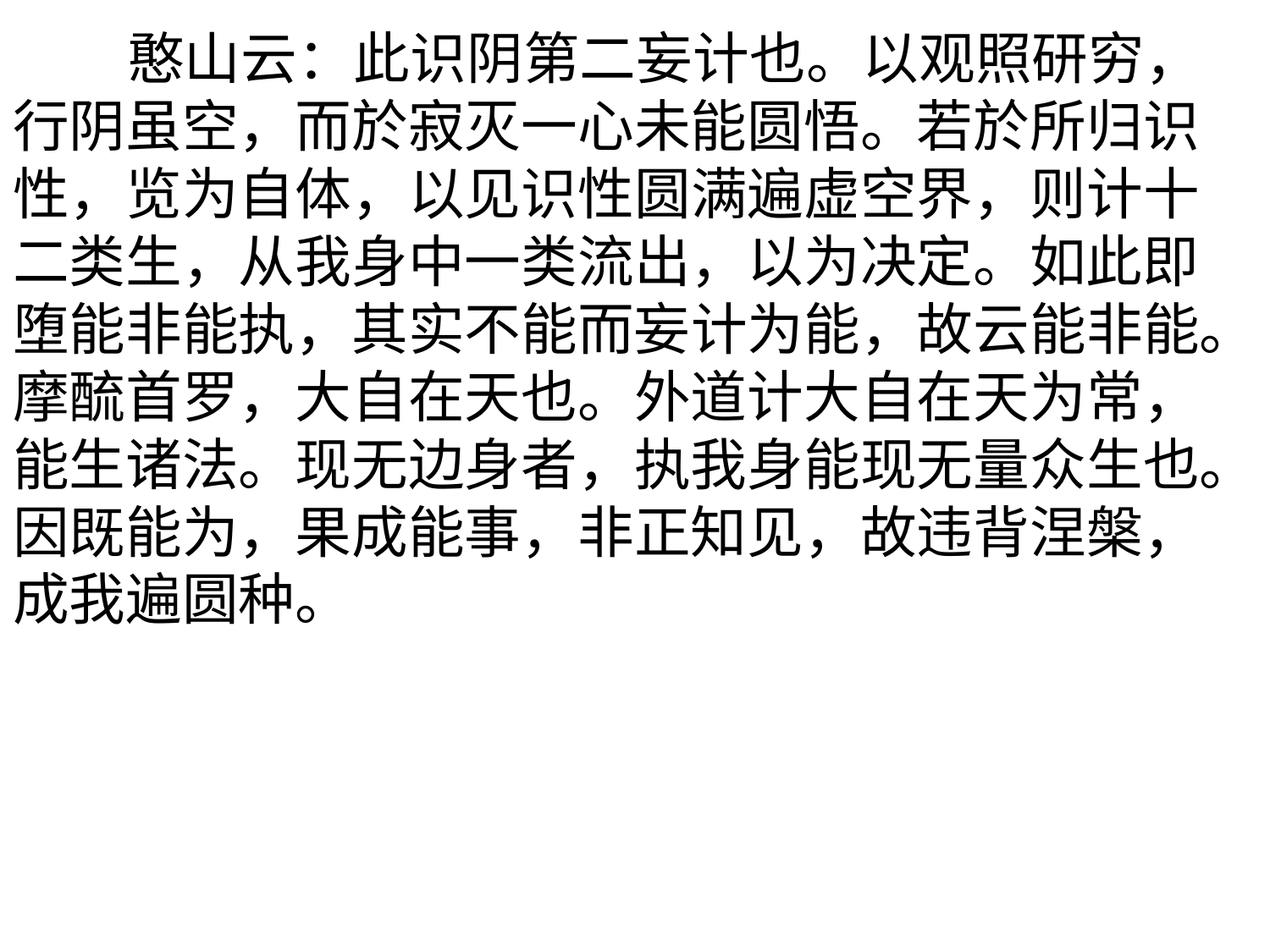

憨山云：此识阴第二妄计也。以观照研穷，行阴虽空，而於寂灭一心未能圆悟。若於所归识性，览为自体，以见识性圆满遍虚空界，则计十二类生，从我身中一类流出，以为决定。如此即堕能非能执，其实不能而妄计为能，故云能非能。摩酼首罗，大自在天也。外道计大自在天为常，能生诸法。现无边身者，执我身能现无量众生也。因既能为，果成能事，非正知见，故违背涅槃，成我遍圆种。